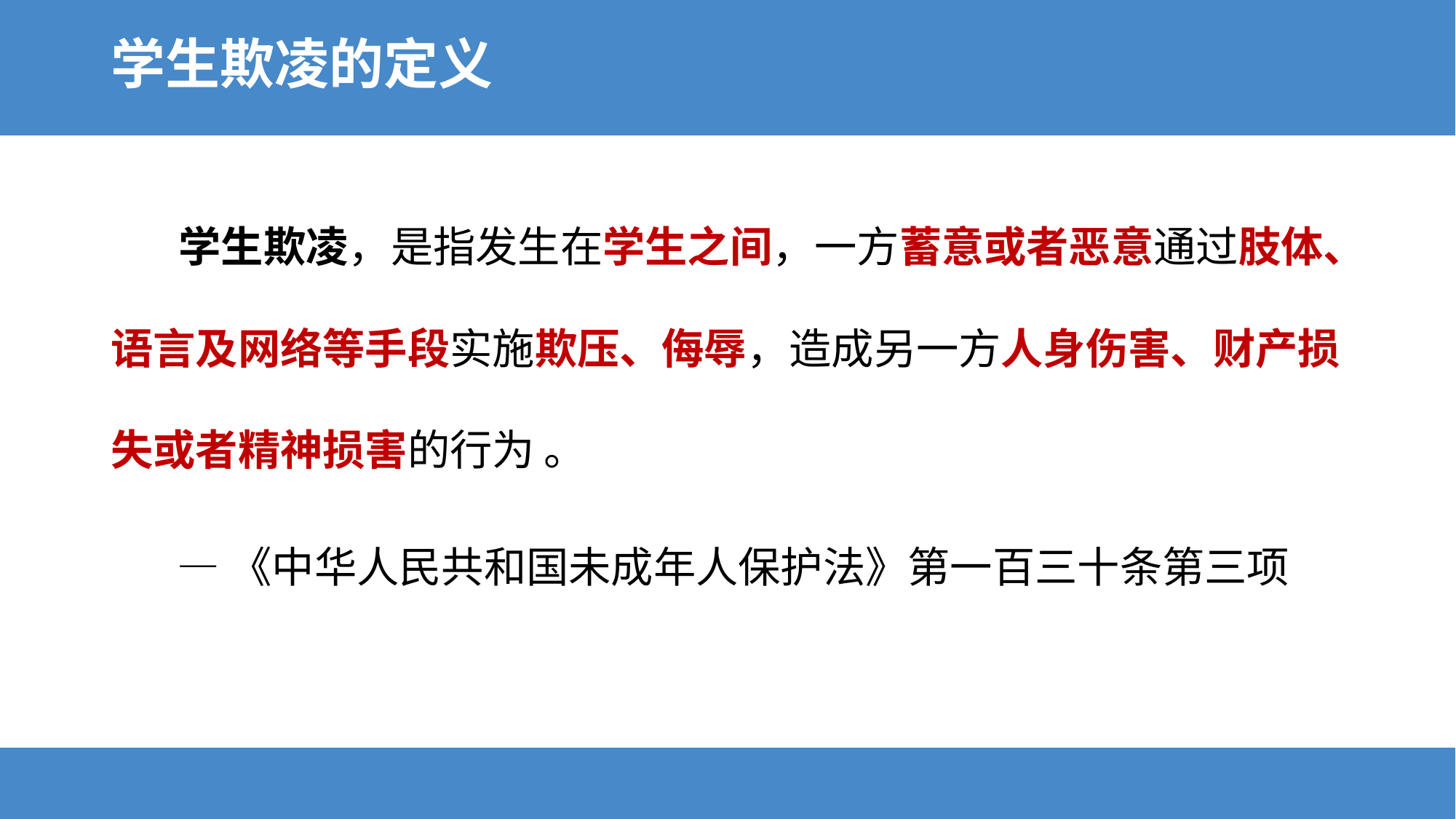

# 学生欺凌的定义
      学生欺凌，是指发生在学生之间，一方蓄意或者恶意通过肢体、语言及网络等手段实施欺压、侮辱，造成另一方人身伤害、财产损失或者精神损害的行为 。
       —《中华人民共和国未成年人保护法》第一百三十条第三项